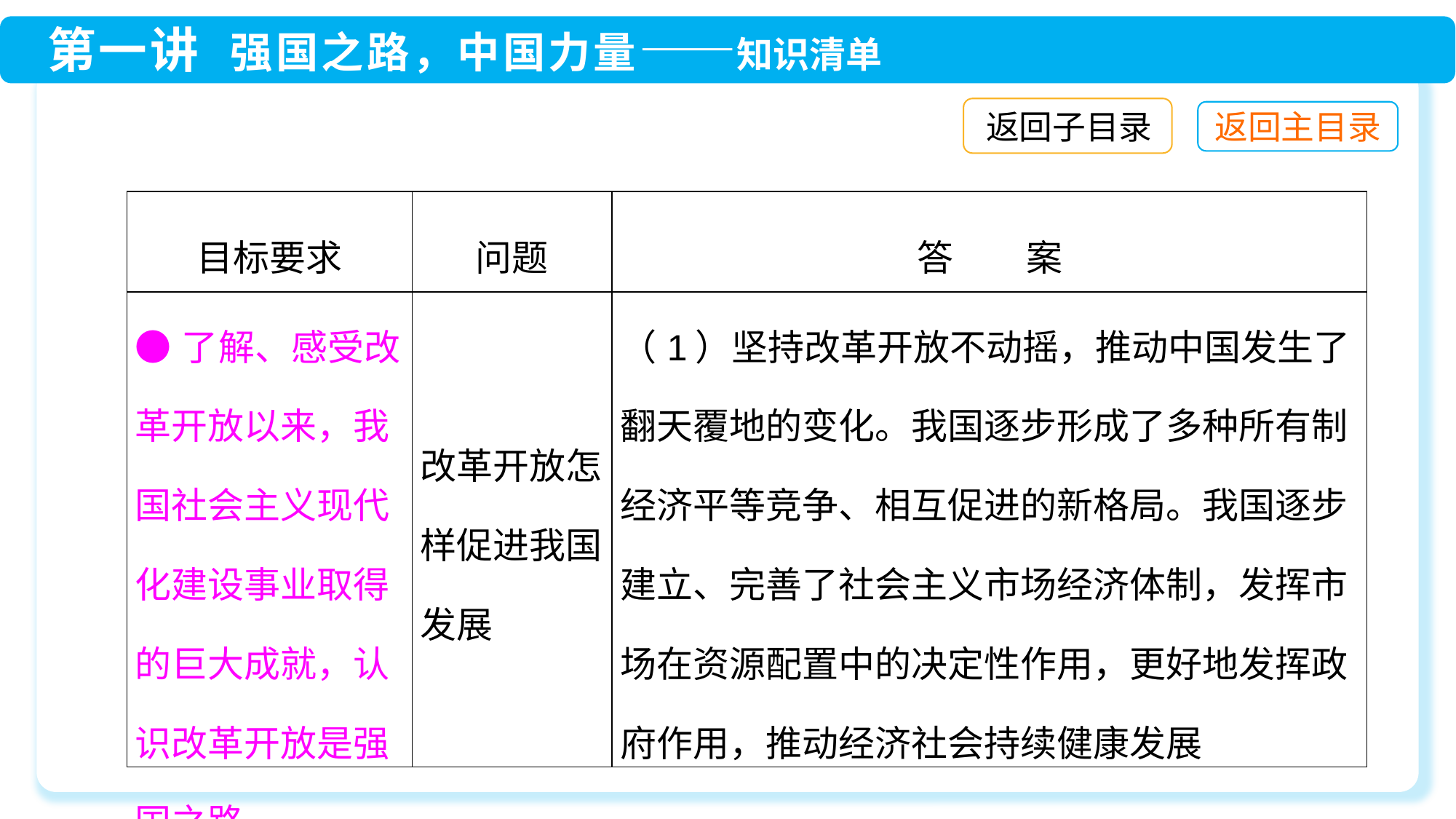

返回子目录
| 目标要求 | 问题 | 答　　案 |
| --- | --- | --- |
| ●了解、感受改革开放以来，我国社会主义现代化建设事业取得的巨大成就，认识改革开放是强国之路 | 改革开放怎样促进我国发展 | （1）坚持改革开放不动摇，推动中国发生了翻天覆地的变化。我国逐步形成了多种所有制经济平等竞争、相互促进的新格局。我国逐步建立、完善了社会主义市场经济体制，发挥市场在资源配置中的决定性作用，更好地发挥政府作用，推动经济社会持续健康发展 |